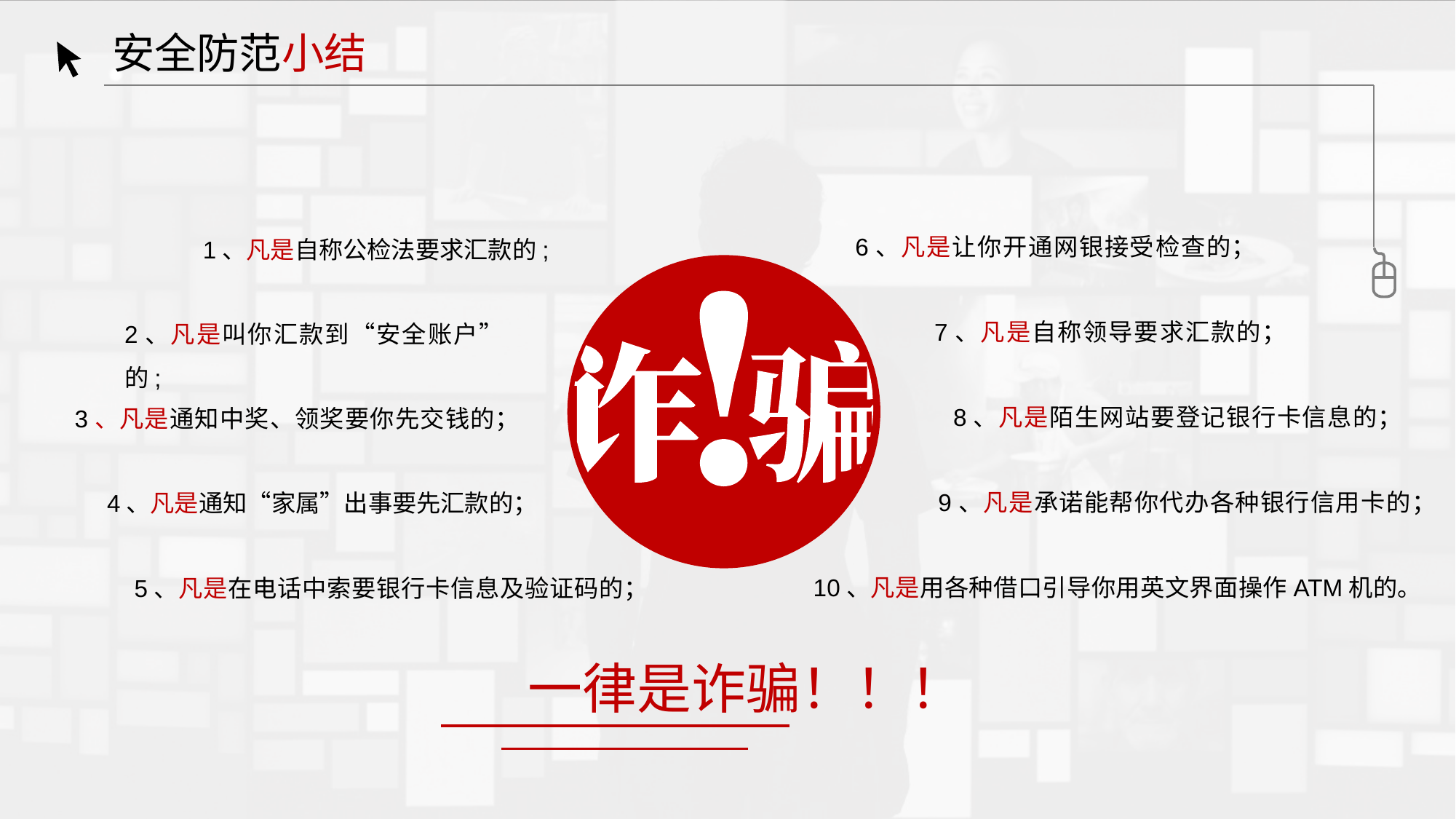

安全防范小结
6、凡是让你开通网银接受检查的；
1、凡是自称公检法要求汇款的;

7、凡是自称领导要求汇款的；
2、凡是叫你汇款到“安全账户”的;
8、凡是陌生网站要登记银行卡信息的；
3、凡是通知中奖、领奖要你先交钱的；
9、凡是承诺能帮你代办各种银行信用卡的；
4、凡是通知“家属”出事要先汇款的；
10、凡是用各种借口引导你用英文界面操作ATM机的。
5、凡是在电话中索要银行卡信息及验证码的；
一律是诈骗！！！